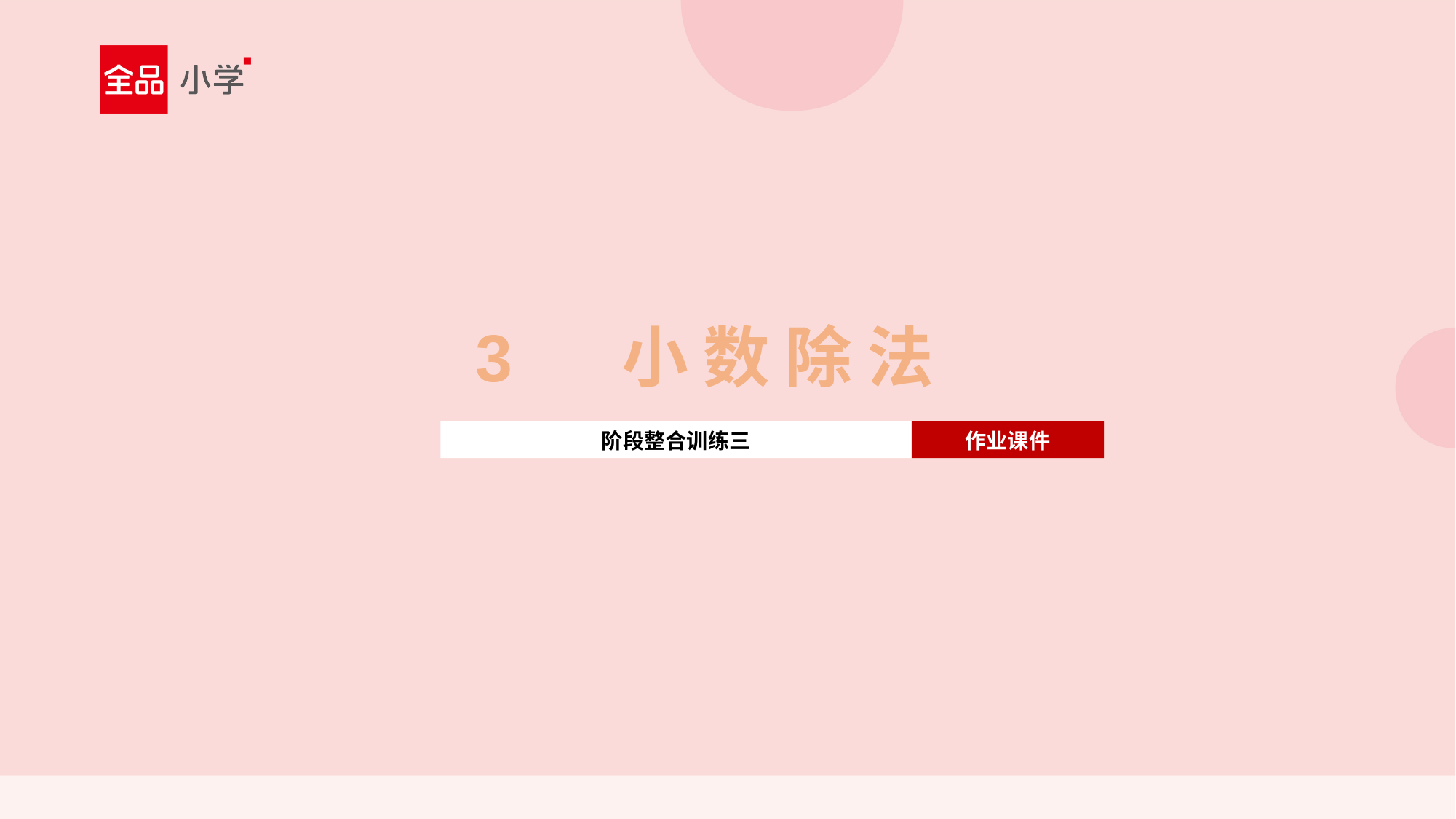

3     小 数 除 法
阶段整合训练三

作业课件